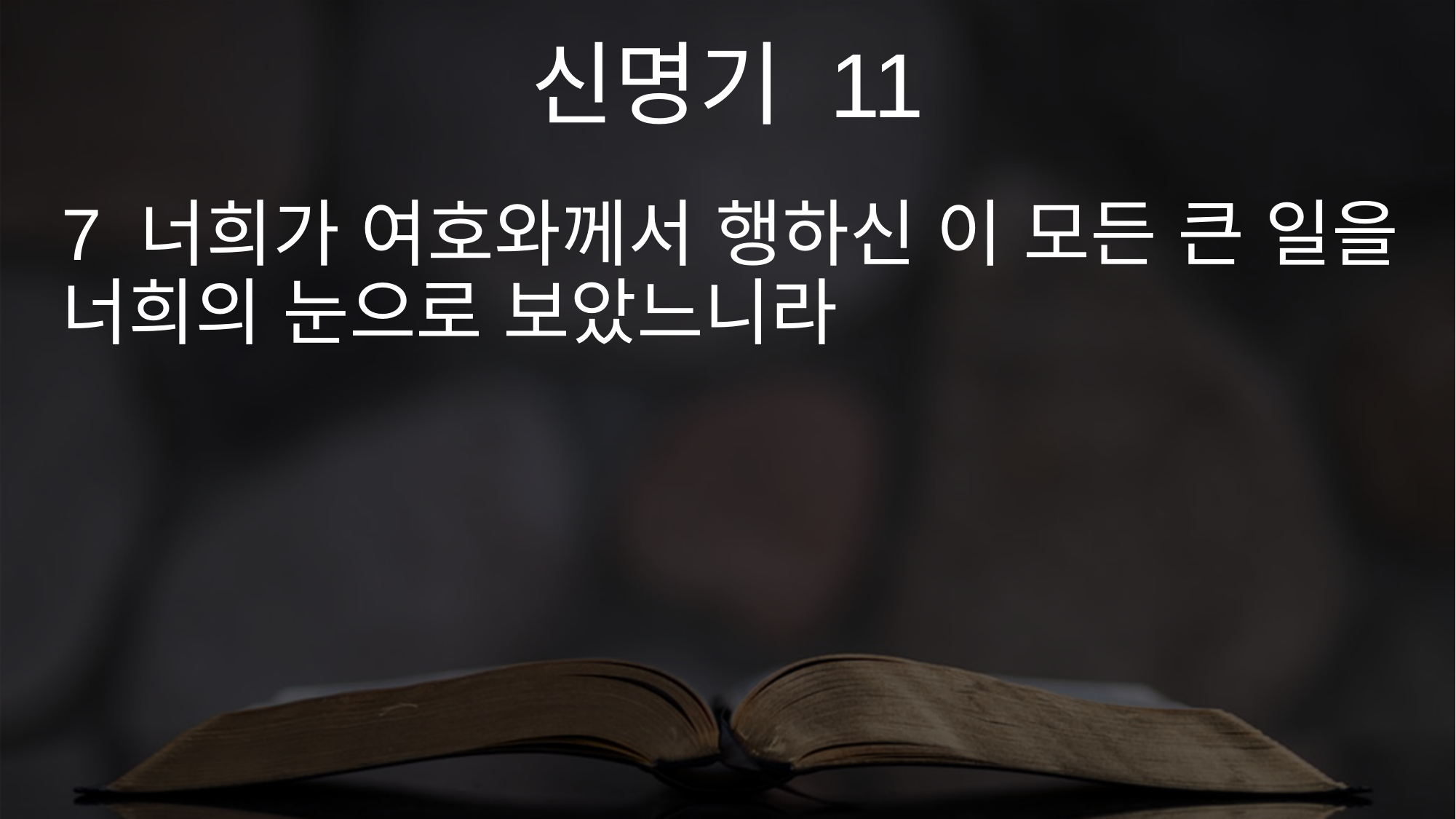

신명기 11
7 너희가 여호와께서 행하신 이 모든 큰 일을 너희의 눈으로 보았느니라